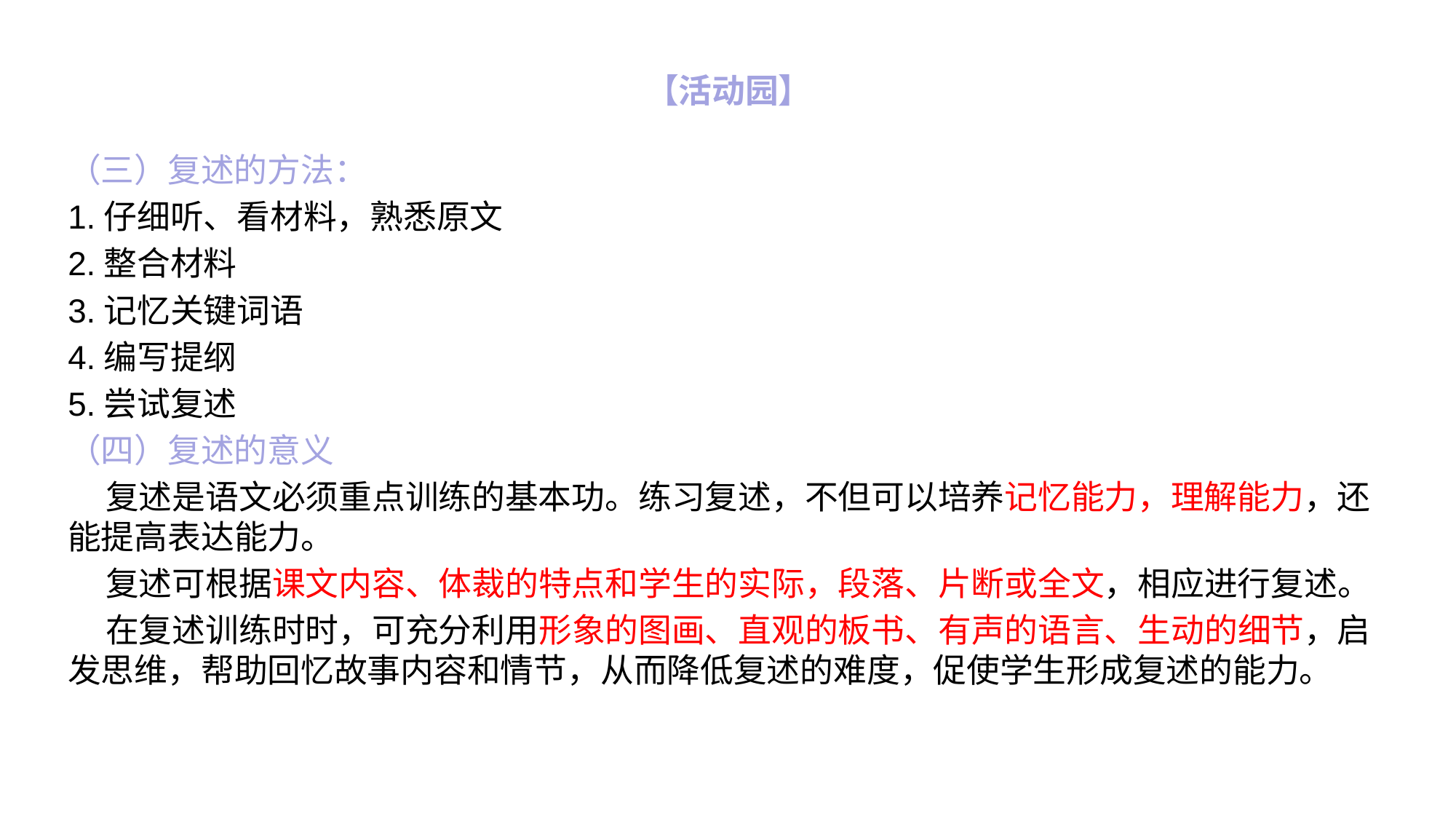

# 【活动园】
（三）复述的方法：
1.仔细听、看材料，熟悉原文
2.整合材料
3.记忆关键词语
4.编写提纲
5.尝试复述
（四）复述的意义
    复述是语文必须重点训练的基本功。练习复述，不但可以培养记忆能力，理解能力，还能提高表达能力。
    复述可根据课文内容、体裁的特点和学生的实际，段落、片断或全文，相应进行复述。
    在复述训练时时，可充分利用形象的图画、直观的板书、有声的语言、生动的细节，启发思维，帮助回忆故事内容和情节，从而降低复述的难度，促使学生形成复述的能力。